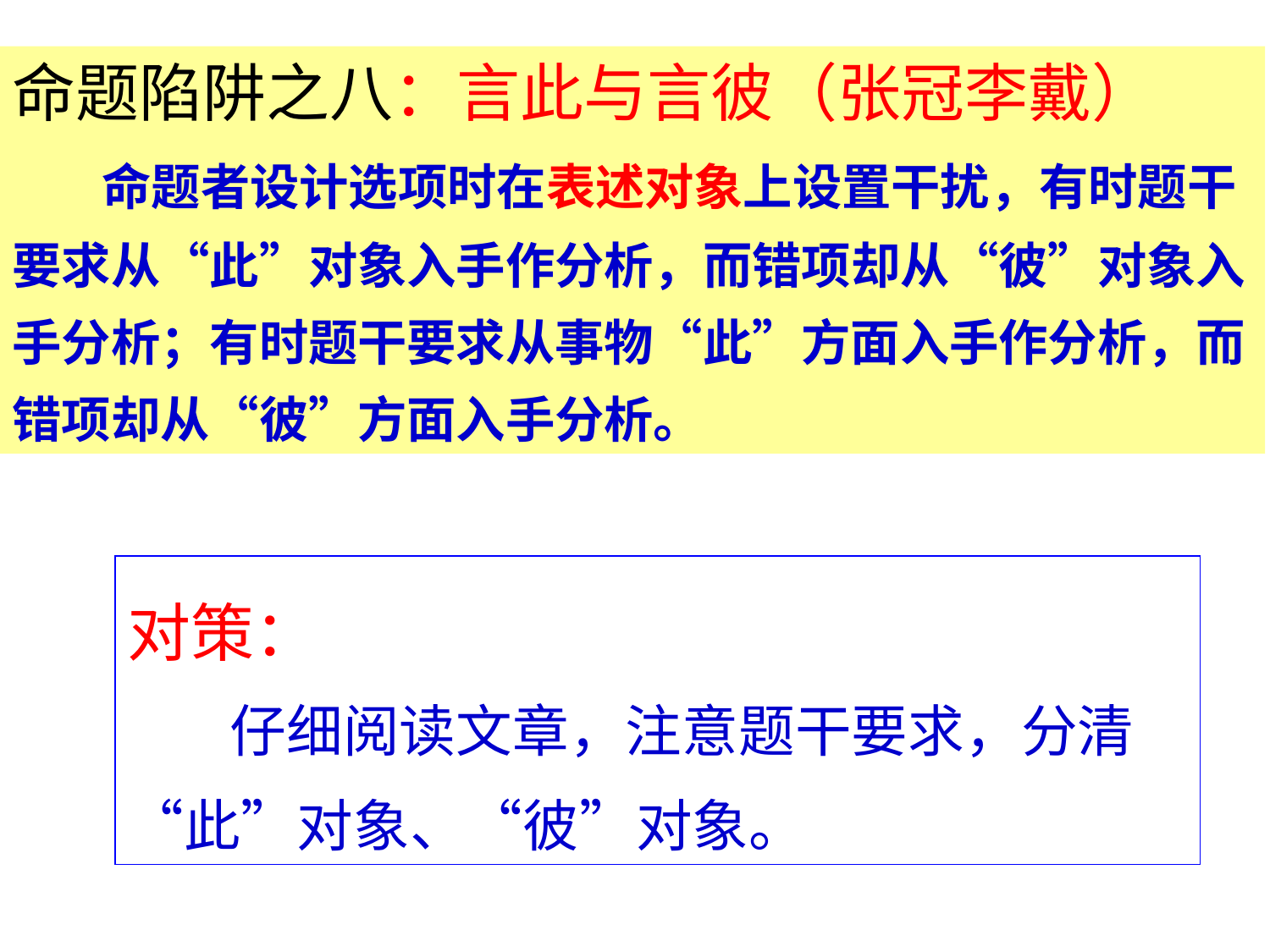

命题陷阱之八：言此与言彼（张冠李戴）
      命题者设计选项时在表述对象上设置干扰，有时题干要求从“此”对象入手作分析，而错项却从“彼”对象入手分析；有时题干要求从事物“此”方面入手作分析，而错项却从“彼”方面入手分析。
对策：
       仔细阅读文章，注意题干要求，分清“此”对象、“彼”对象。